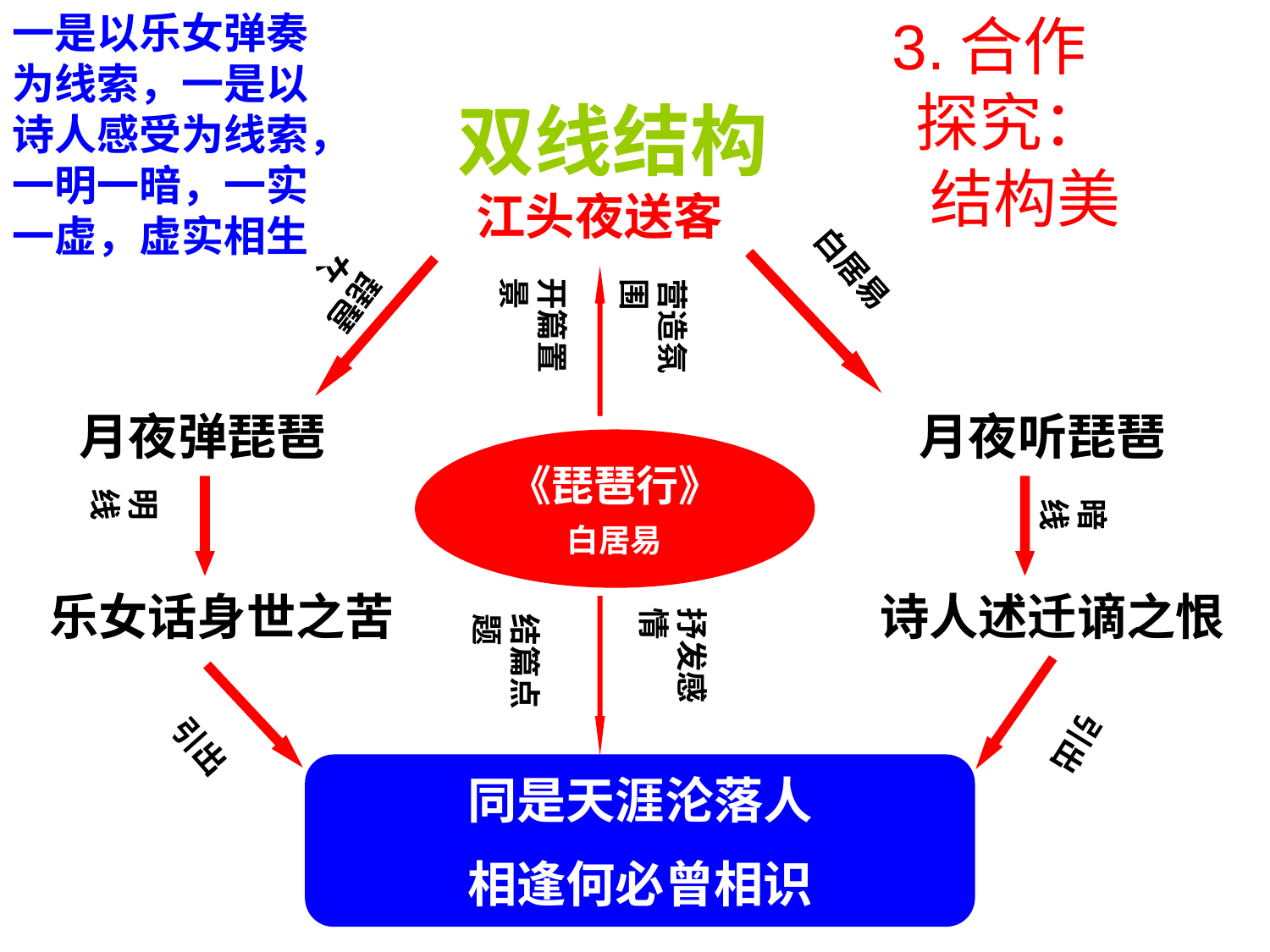

一是以乐女弹奏为线索，一是以诗人感受为线索，一明一暗，一实一虚，虚实相生
3.合作      探究：   结构美
双线结构
江头夜送客
白居易

琵琶女
开篇置景

营造氛围
月夜弹琵琶
月夜听琵琶
《琵琶行》
白居易
明线

暗线
乐女话身世之苦
诗人述迁谪之恨

抒发感情
结篇点题

引出
引出
同是天涯沦落人
相逢何必曾相识